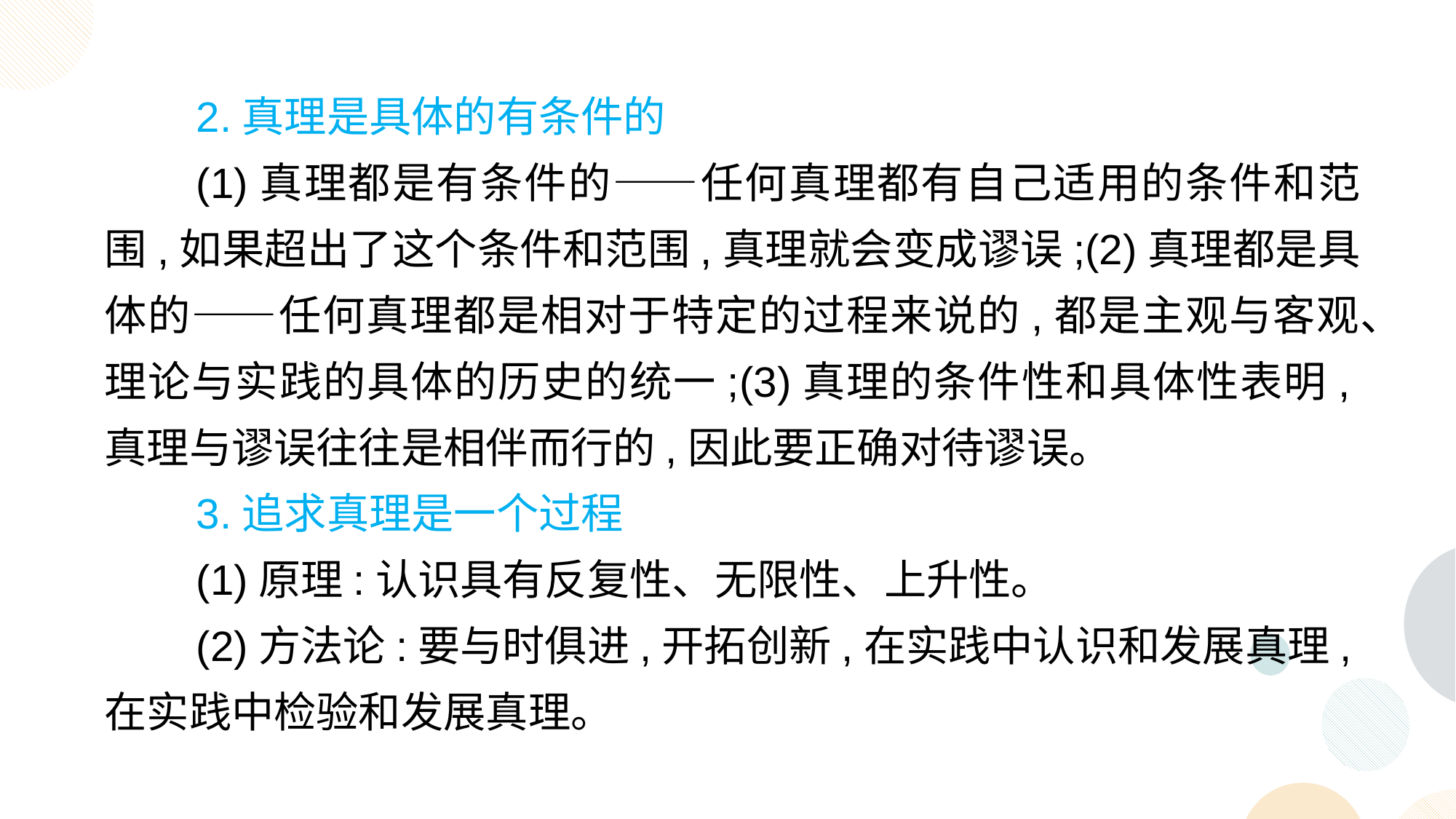

2.真理是具体的有条件的
(1)真理都是有条件的——任何真理都有自己适用的条件和范围,如果超出了这个条件和范围,真理就会变成谬误;(2)真理都是具体的——任何真理都是相对于特定的过程来说的,都是主观与客观、理论与实践的具体的历史的统一;(3)真理的条件性和具体性表明,真理与谬误往往是相伴而行的,因此要正确对待谬误。
3.追求真理是一个过程
(1)原理:认识具有反复性、无限性、上升性。
(2)方法论:要与时俱进,开拓创新,在实践中认识和发展真理,在实践中检验和发展真理。